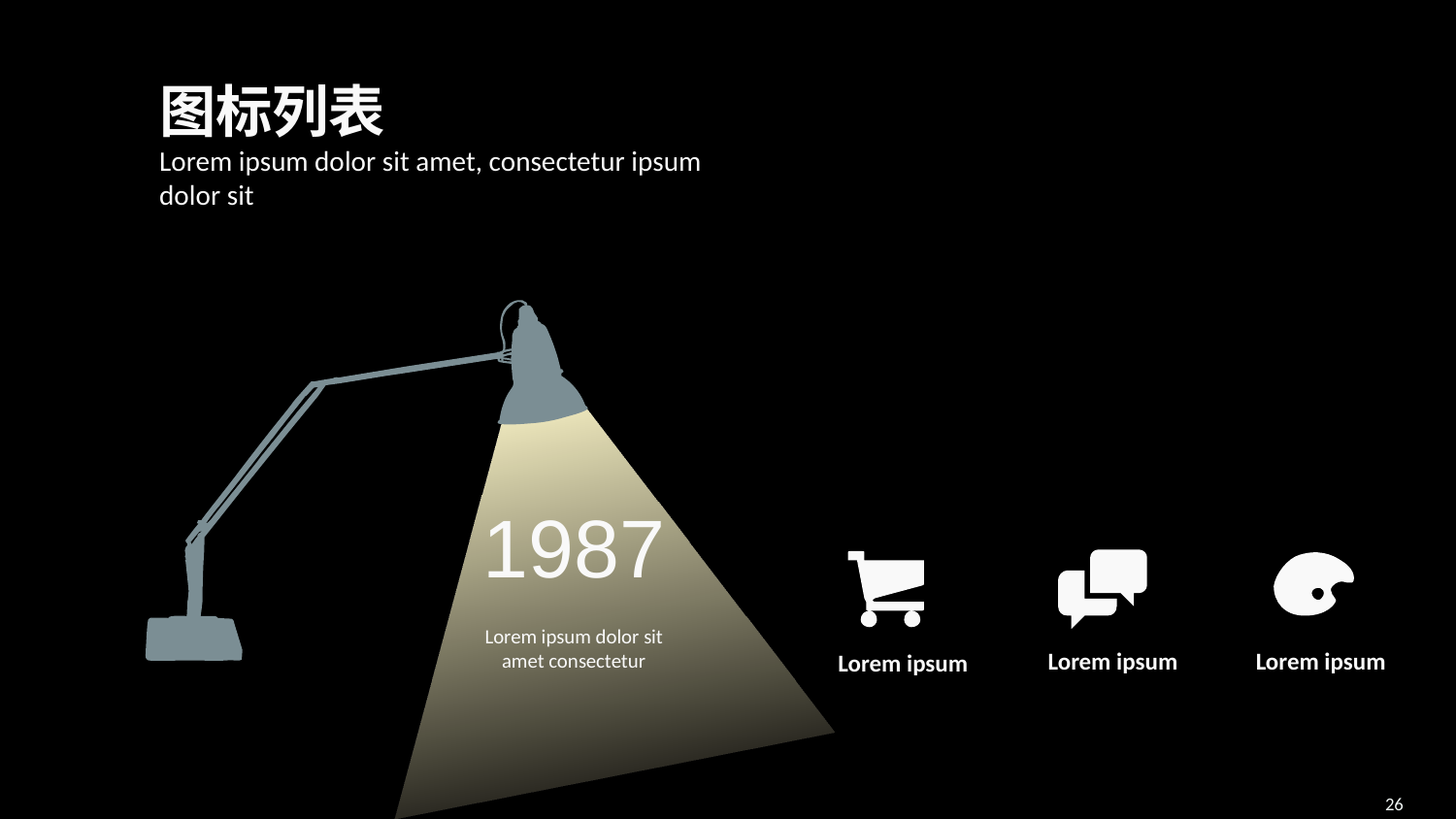

图标列表
Lorem ipsum dolor sit amet, consectetur ipsum dolor sit

1987
Lorem ipsum dolor sit amet consectetur

Lorem ipsum
Lorem ipsum
Lorem ipsum